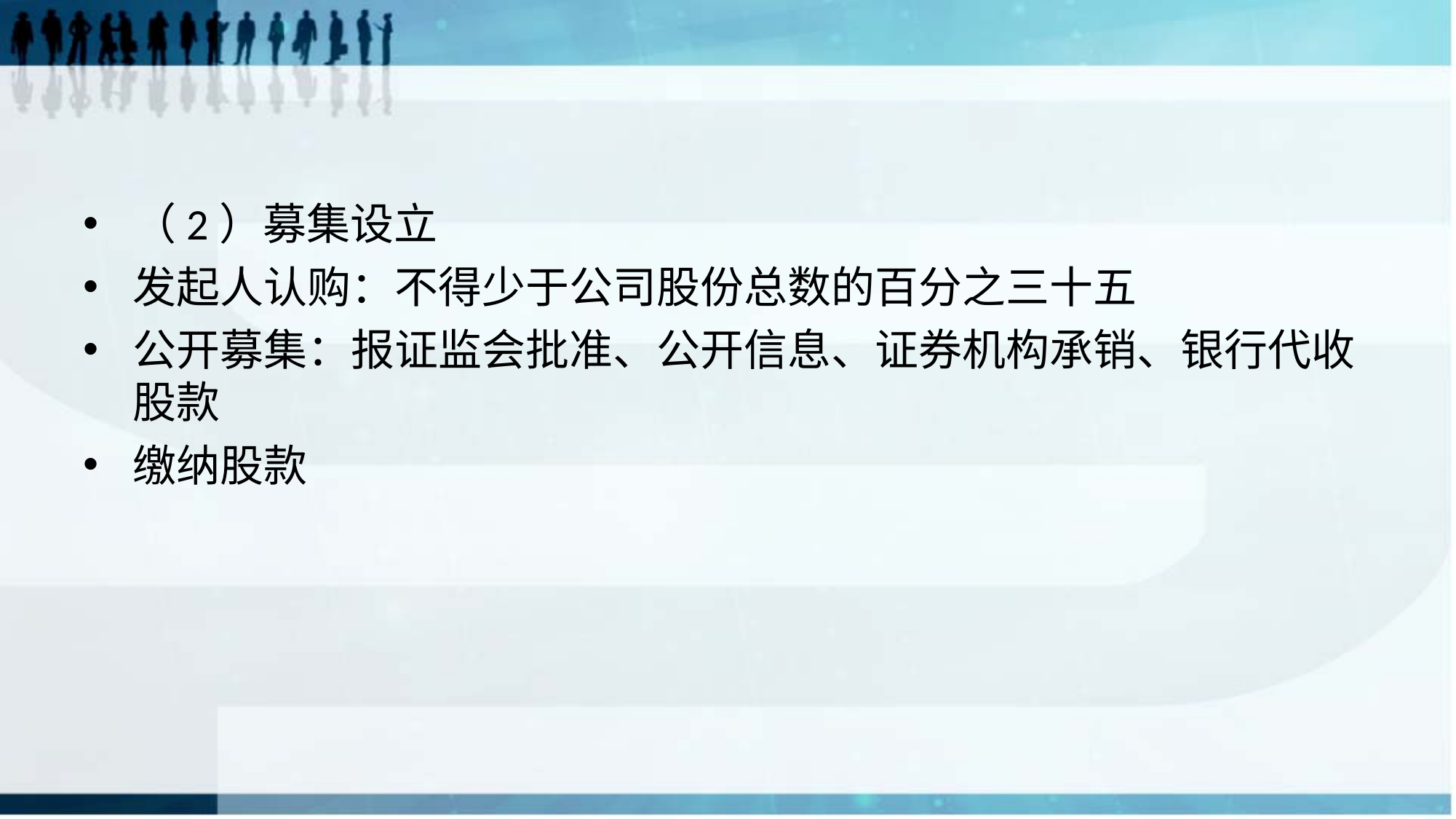

#
（2）募集设立
发起人认购：不得少于公司股份总数的百分之三十五
公开募集：报证监会批准、公开信息、证券机构承销、银行代收股款
缴纳股款